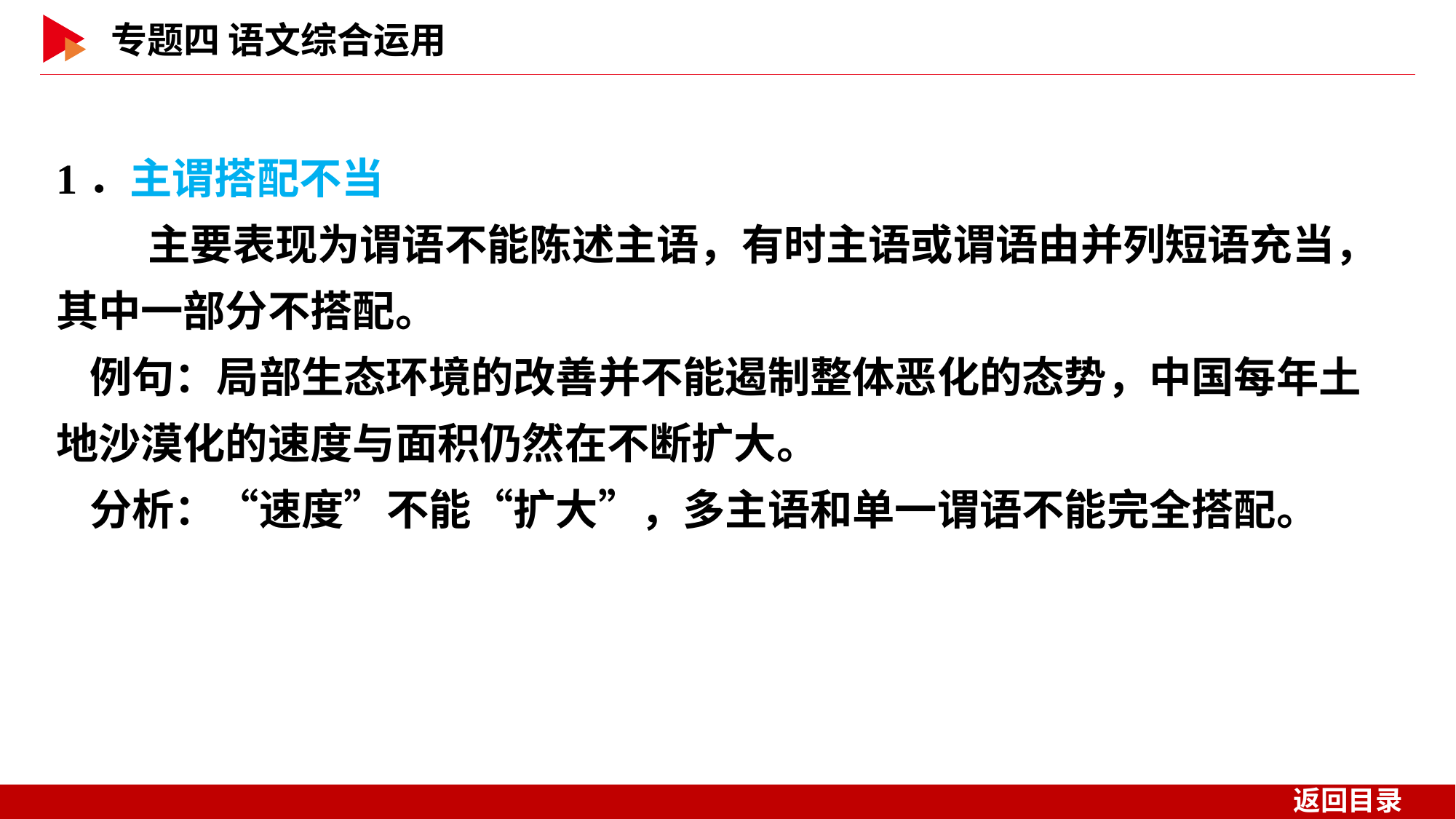

1．主谓搭配不当
     主要表现为谓语不能陈述主语，有时主语或谓语由并列短语充当，其中一部分不搭配。
例句：局部生态环境的改善并不能遏制整体恶化的态势，中国每年土地沙漠化的速度与面积仍然在不断扩大。
分析：“速度”不能“扩大”，多主语和单一谓语不能完全搭配。